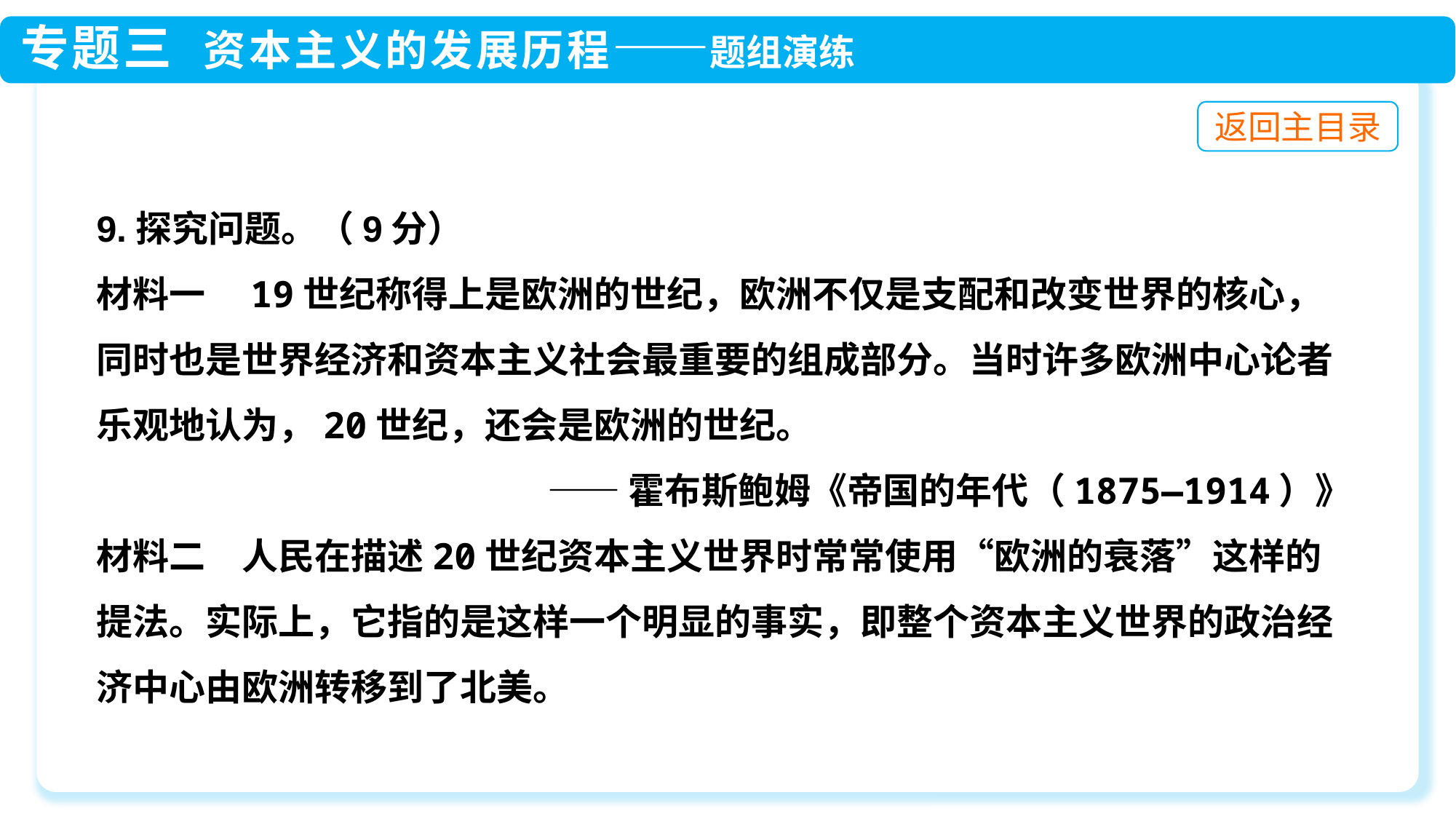

9.探究问题。（9分）
材料一　19世纪称得上是欧洲的世纪，欧洲不仅是支配和改变世界的核心，同时也是世界经济和资本主义社会最重要的组成部分。当时许多欧洲中心论者乐观地认为，20世纪，还会是欧洲的世纪。
——霍布斯鲍姆《帝国的年代（1875—1914）》
材料二　人民在描述20世纪资本主义世界时常常使用“欧洲的衰落”这样的提法。实际上，它指的是这样一个明显的事实，即整个资本主义世界的政治经济中心由欧洲转移到了北美。